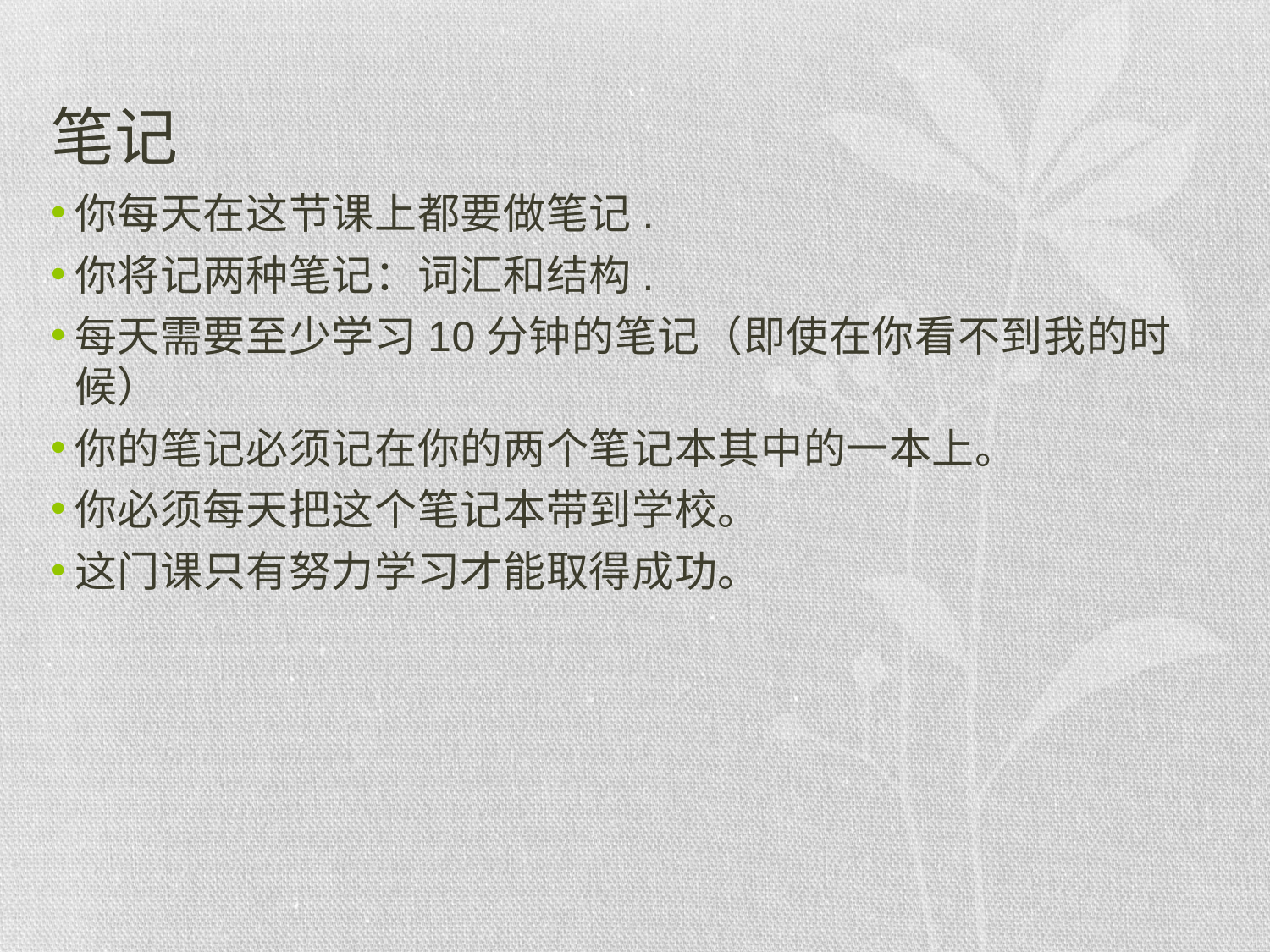

# 笔记
你每天在这节课上都要做笔记.
你将记两种笔记：词汇和结构.
每天需要至少学习10分钟的笔记（即使在你看不到我的时候）
你的笔记必须记在你的两个笔记本其中的一本上。
你必须每天把这个笔记本带到学校。
这门课只有努力学习才能取得成功。